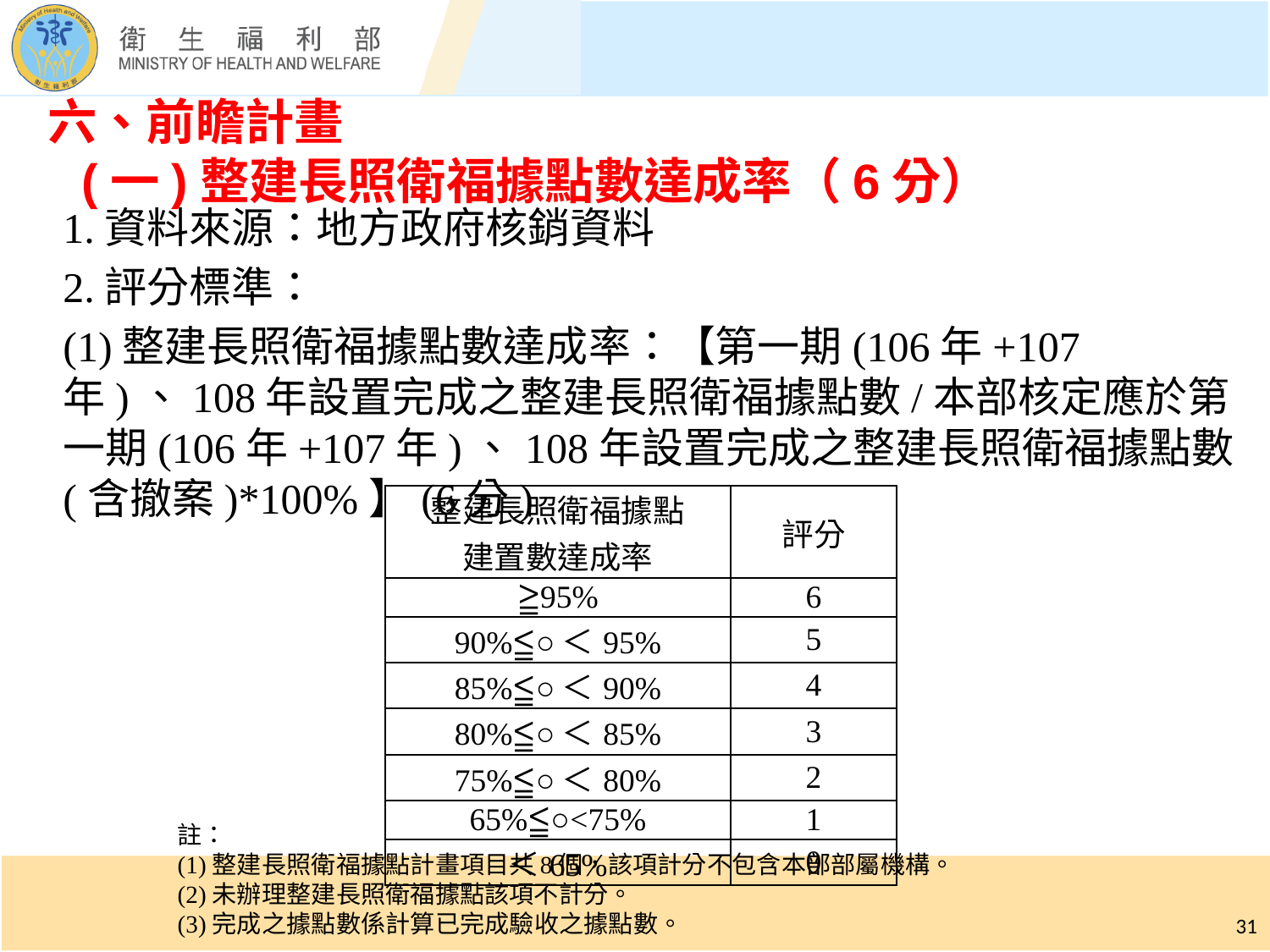

# 六、前瞻計畫 (一)整建長照衛福據點數達成率（6分）
1.資料來源：地方政府核銷資料
2.評分標準：
(1)整建長照衛福據點數達成率：【第一期(106年+107年)、108年設置完成之整建長照衛福據點數/本部核定應於第一期(106年+107年)、108年設置完成之整建長照衛福據點數(含撤案)*100%】(6分)

| 整建長照衛福據點 建置數達成率 | 評分 |
| --- | --- |
| ≧95% | 6 |
| 90%≦○＜95% | 5 |
| 85%≦○＜90% | 4 |
| 80%≦○＜85% | 3 |
| 75%≦○＜80% | 2 |
| 65%≦○<75% | 1 |
| ＜65% | 0 |
註：
(1)整建長照衛福據點計畫項目共8個，該項計分不包含本部部屬機構。
(2)未辦理整建長照衛福據點該項不計分。
(3)完成之據點數係計算已完成驗收之據點數。
31